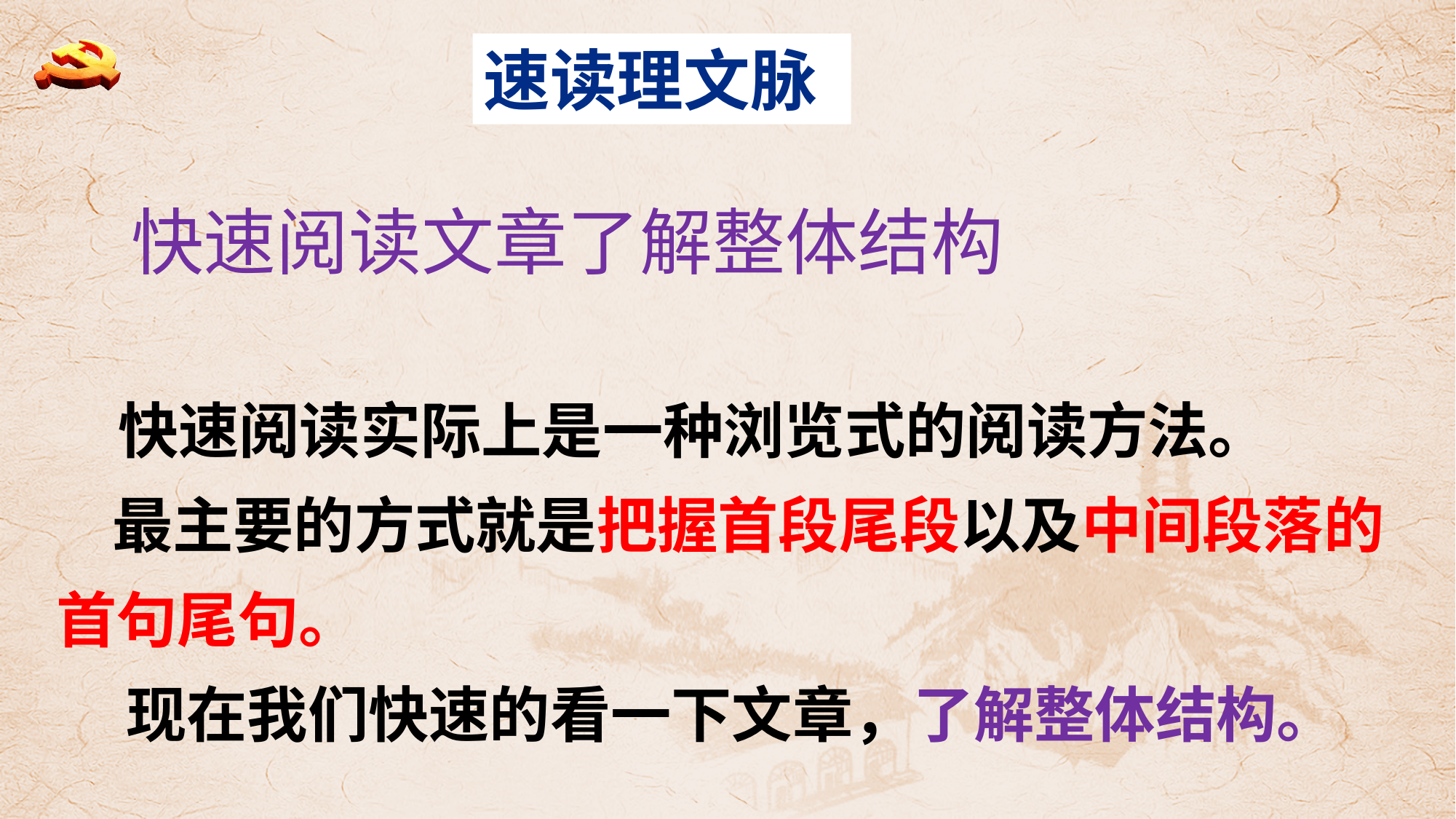

速读理文脉
   快速阅读文章了解整体结构

    快速阅读实际上是一种浏览式的阅读方法。
   最主要的方式就是把握首段尾段以及中间段落的首句尾句。
    现在我们快速的看一下文章，了解整体结构。